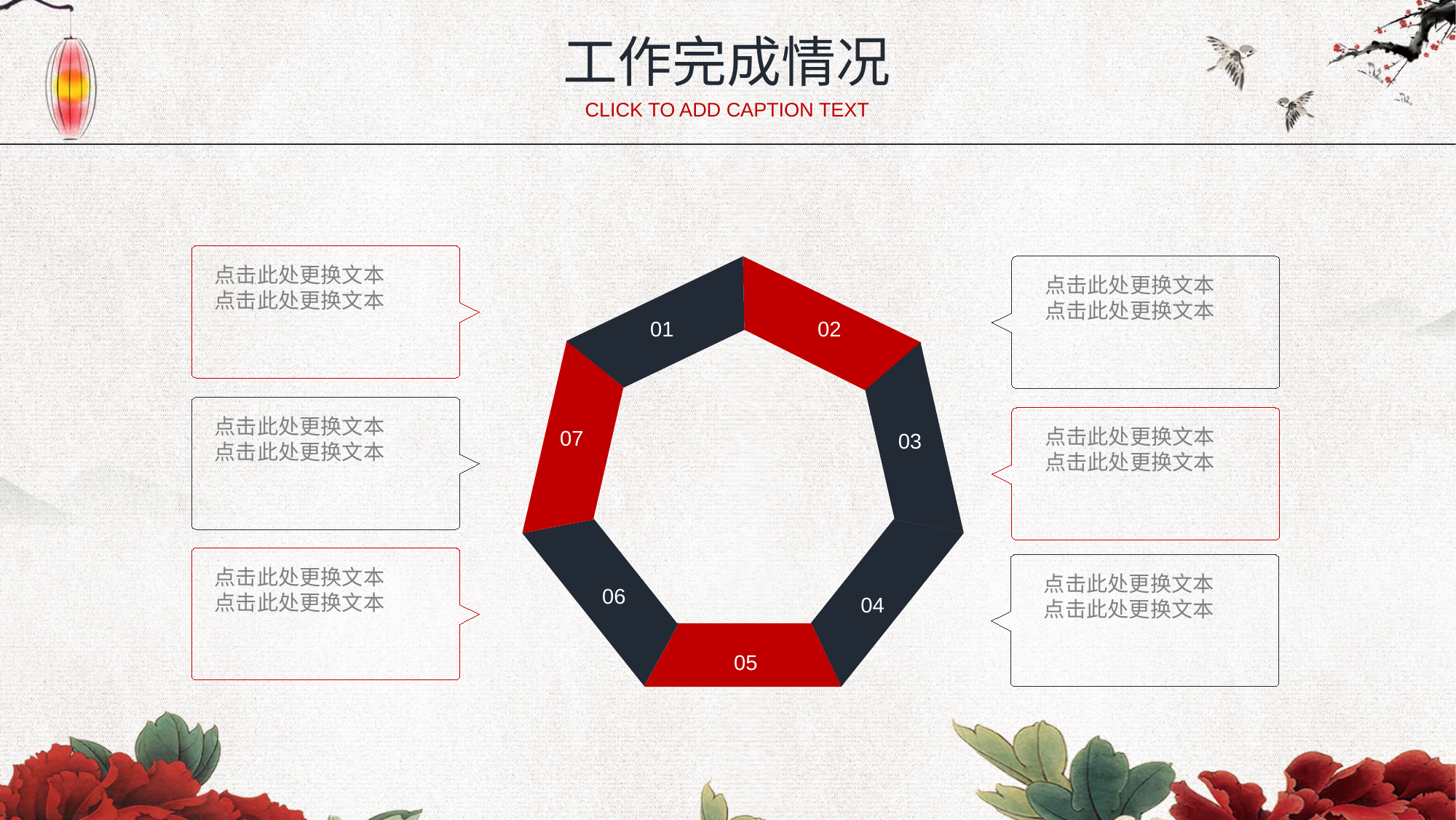

工作完成情况
CLICK TO ADD CAPTION TEXT

01
02
07
03
06
04
05

点击此处更换文本
点击此处更换文本
点击此处更换文本
点击此处更换文本

点击此处更换文本
点击此处更换文本
点击此处更换文本
点击此处更换文本

点击此处更换文本
点击此处更换文本
点击此处更换文本
点击此处更换文本